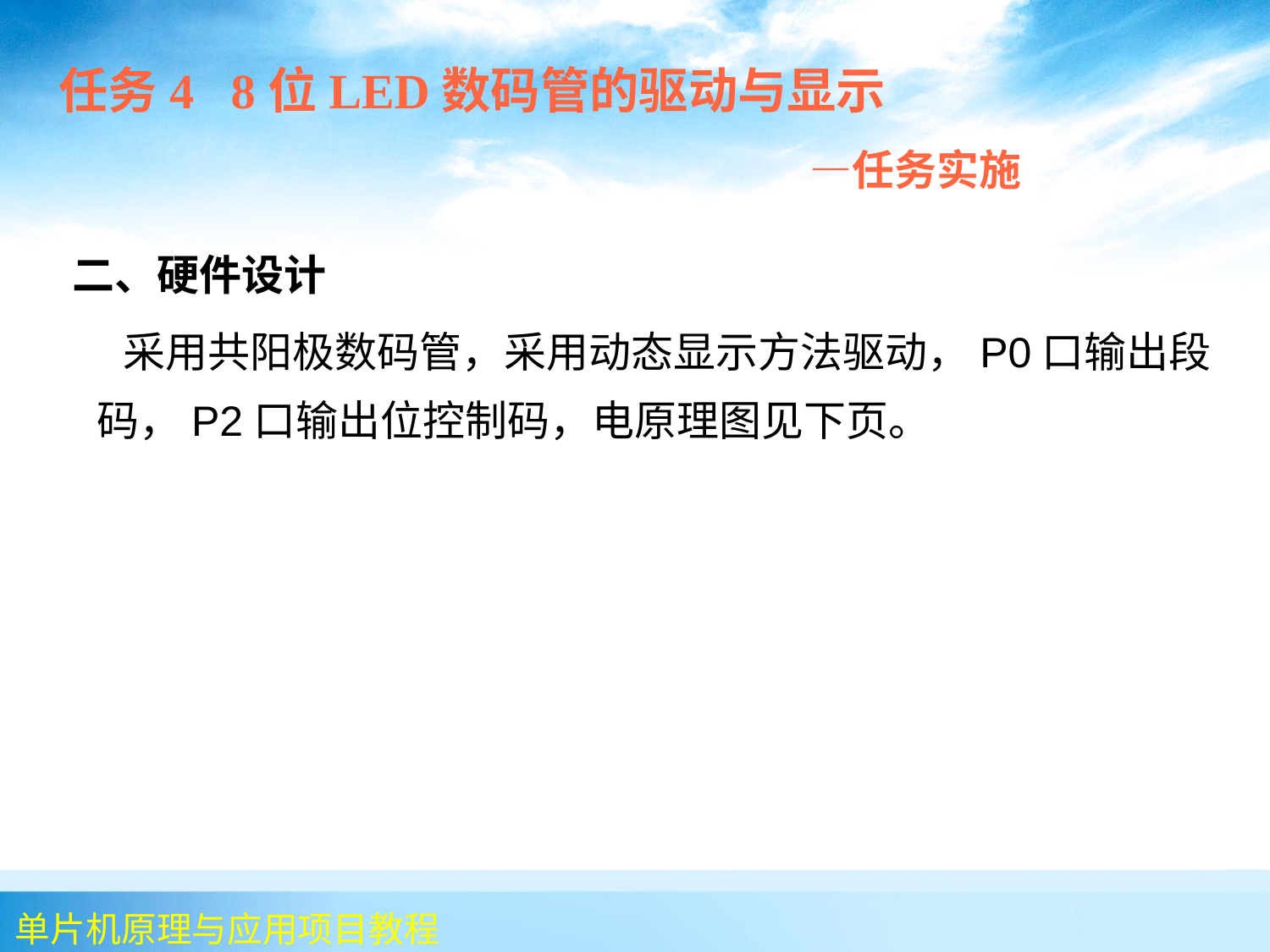

任务4   8位LED数码管的驱动与显示
                                                                     —任务实施
 二、硬件设计
      采用共阳极数码管，采用动态显示方法驱动，P0口输出段码，P2口输出位控制码，电原理图见下页。